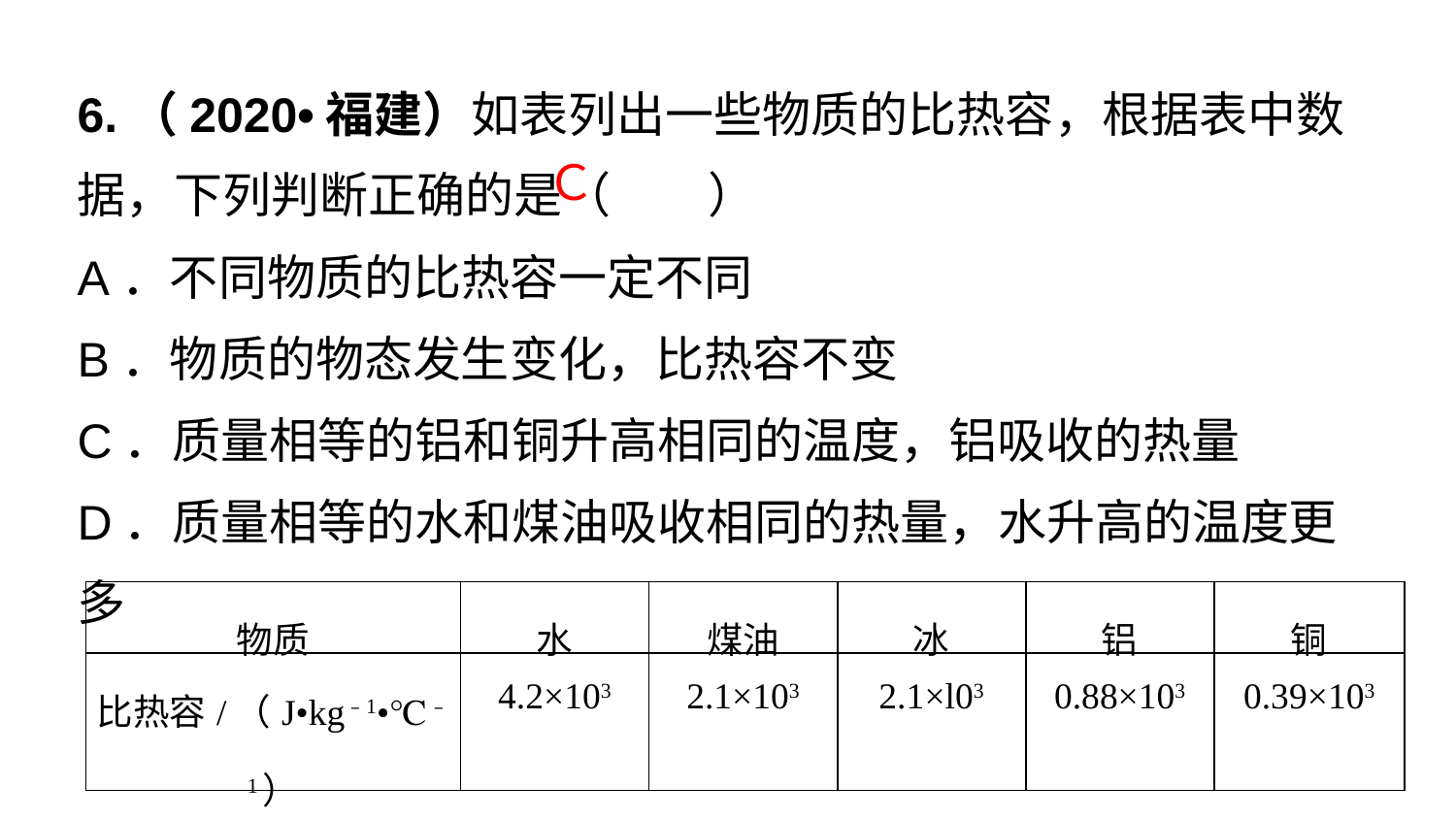

6.（2020•福建）如表列出一些物质的比热容，根据表中数据，下列判断正确的是（　　）
A．不同物质的比热容一定不同
B．物质的物态发生变化，比热容不变
C．质量相等的铝和铜升高相同的温度，铝吸收的热量
D．质量相等的水和煤油吸收相同的热量，水升高的温度更多
Ｃ
| 物质 | 水 | 煤油 | 冰 | 铝 | 铜 |
| --- | --- | --- | --- | --- | --- |
| 比热容/（J•kg﹣1•℃﹣1） | 4.2×103 | 2.1×103 | 2.1×l03 | 0.88×103 | 0.39×103 |